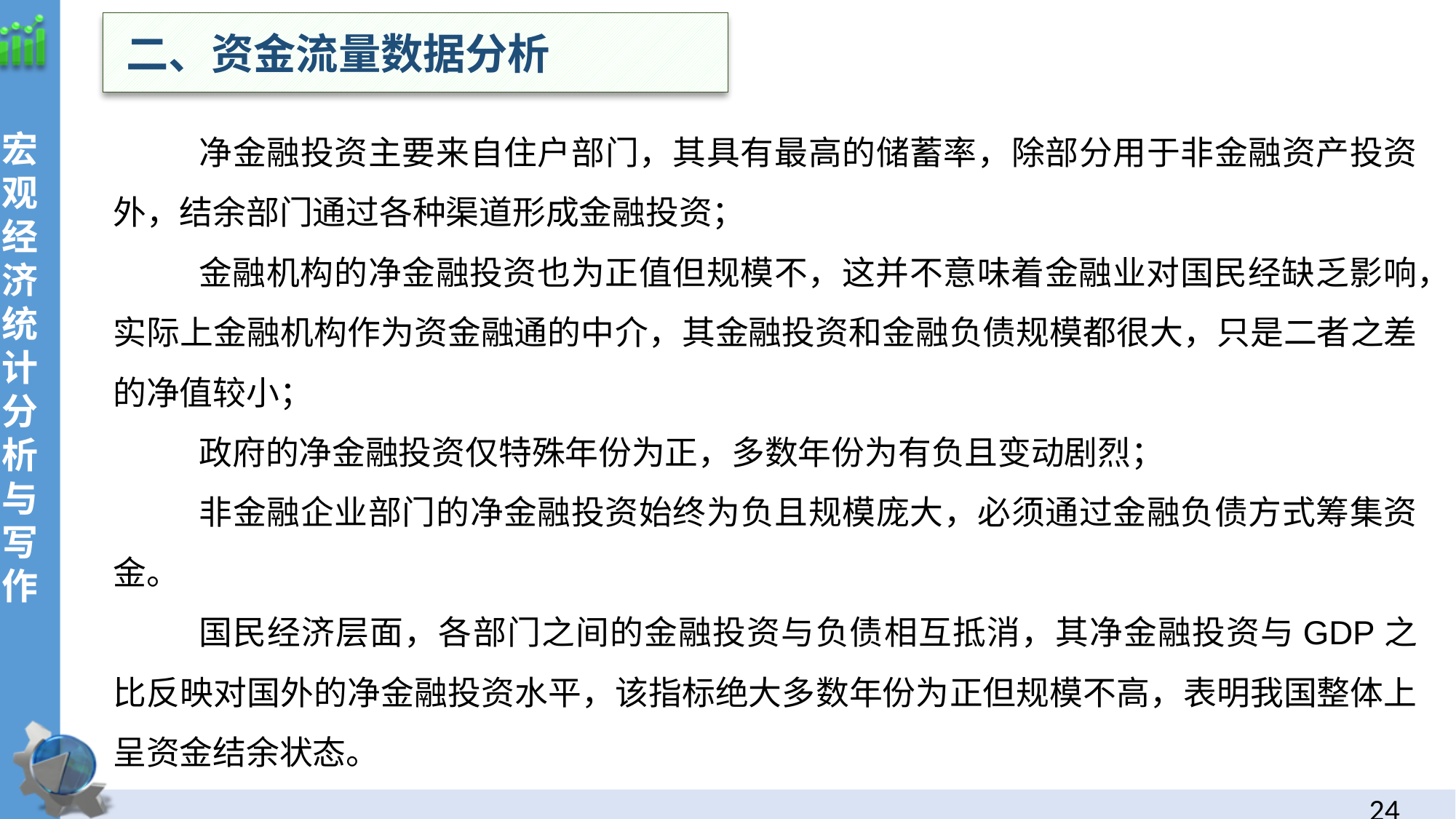

二、资金流量数据分析
宏观经济统计分析与写作
净金融投资主要来自住户部门，其具有最高的储蓄率，除部分用于非金融资产投资外，结余部门通过各种渠道形成金融投资；
金融机构的净金融投资也为正值但规模不，这并不意味着金融业对国民经缺乏影响，实际上金融机构作为资金融通的中介，其金融投资和金融负债规模都很大，只是二者之差的净值较小；
政府的净金融投资仅特殊年份为正，多数年份为有负且变动剧烈；
非金融企业部门的净金融投资始终为负且规模庞大，必须通过金融负债方式筹集资金。
国民经济层面，各部门之间的金融投资与负债相互抵消，其净金融投资与GDP之比反映对国外的净金融投资水平，该指标绝大多数年份为正但规模不高，表明我国整体上呈资金结余状态。

24